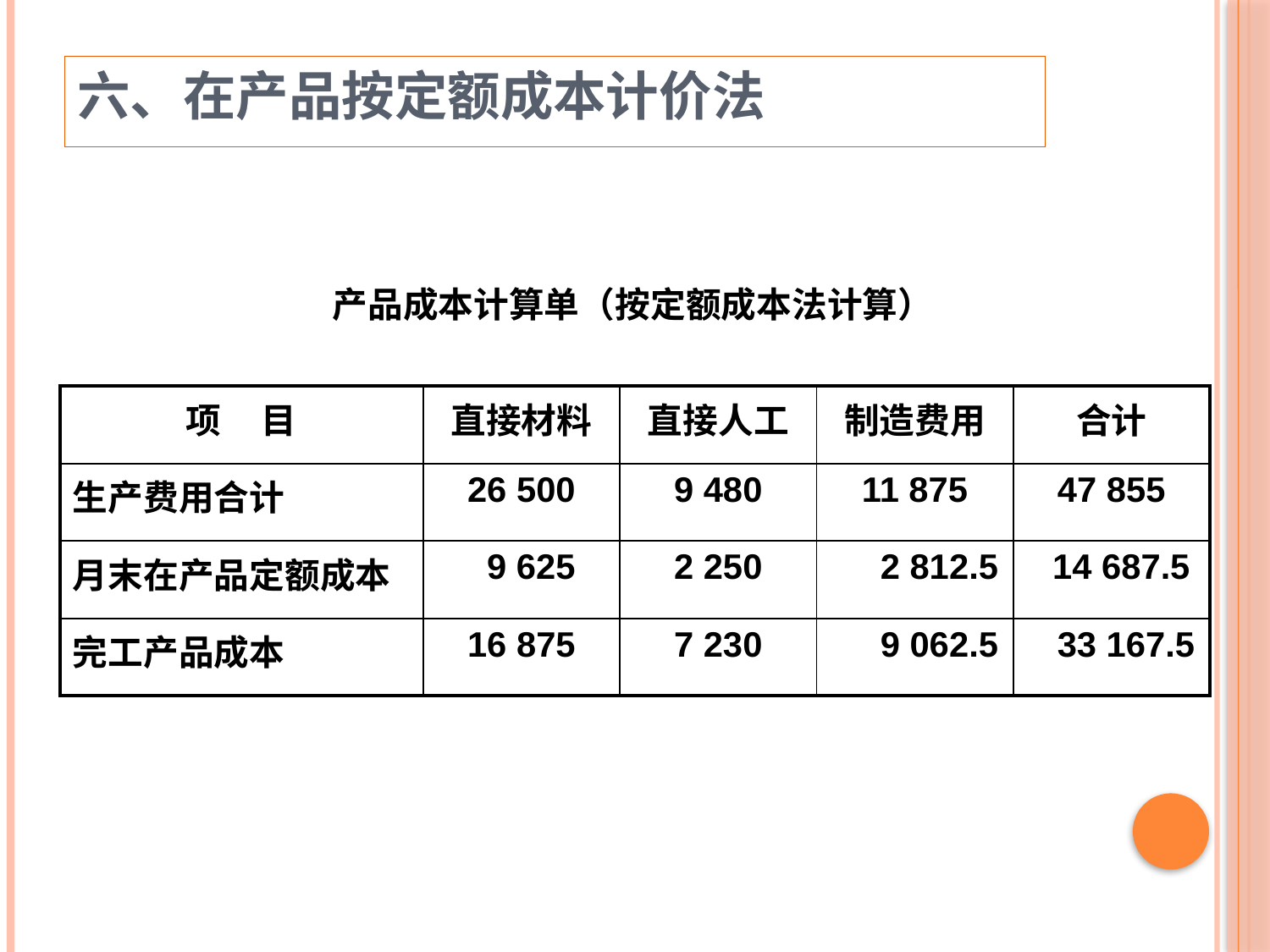

六、在产品按定额成本计价法
产品成本计算单（按定额成本法计算）
| 项 目 | 直接材料 | 直接人工 | 制造费用 | 合计 |
| --- | --- | --- | --- | --- |
| 生产费用合计 | 26 500 | 9 480 | 11 875 | 47 855 |
| 月末在产品定额成本 | 9 625 | 2 250 | 2 812.5 | 14 687.5 |
| 完工产品成本 | 16 875 | 7 230 | 9 062.5 | 33 167.5 |